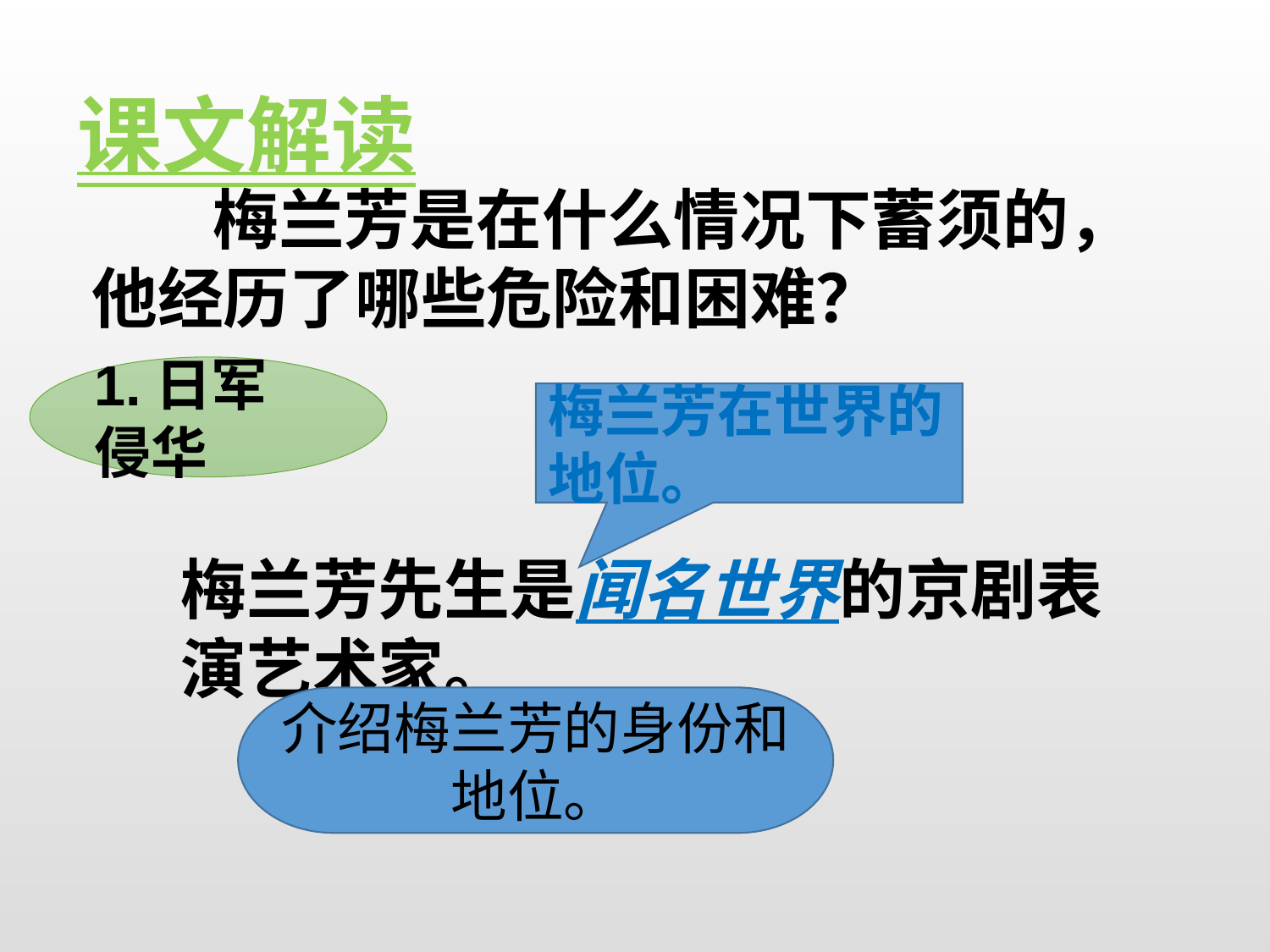

课文解读
       梅兰芳是在什么情况下蓄须的，他经历了哪些危险和困难？
1.日军侵华
梅兰芳在世界的地位。
梅兰芳先生是闻名世界的京剧表演艺术家。
介绍梅兰芳的身份和地位。